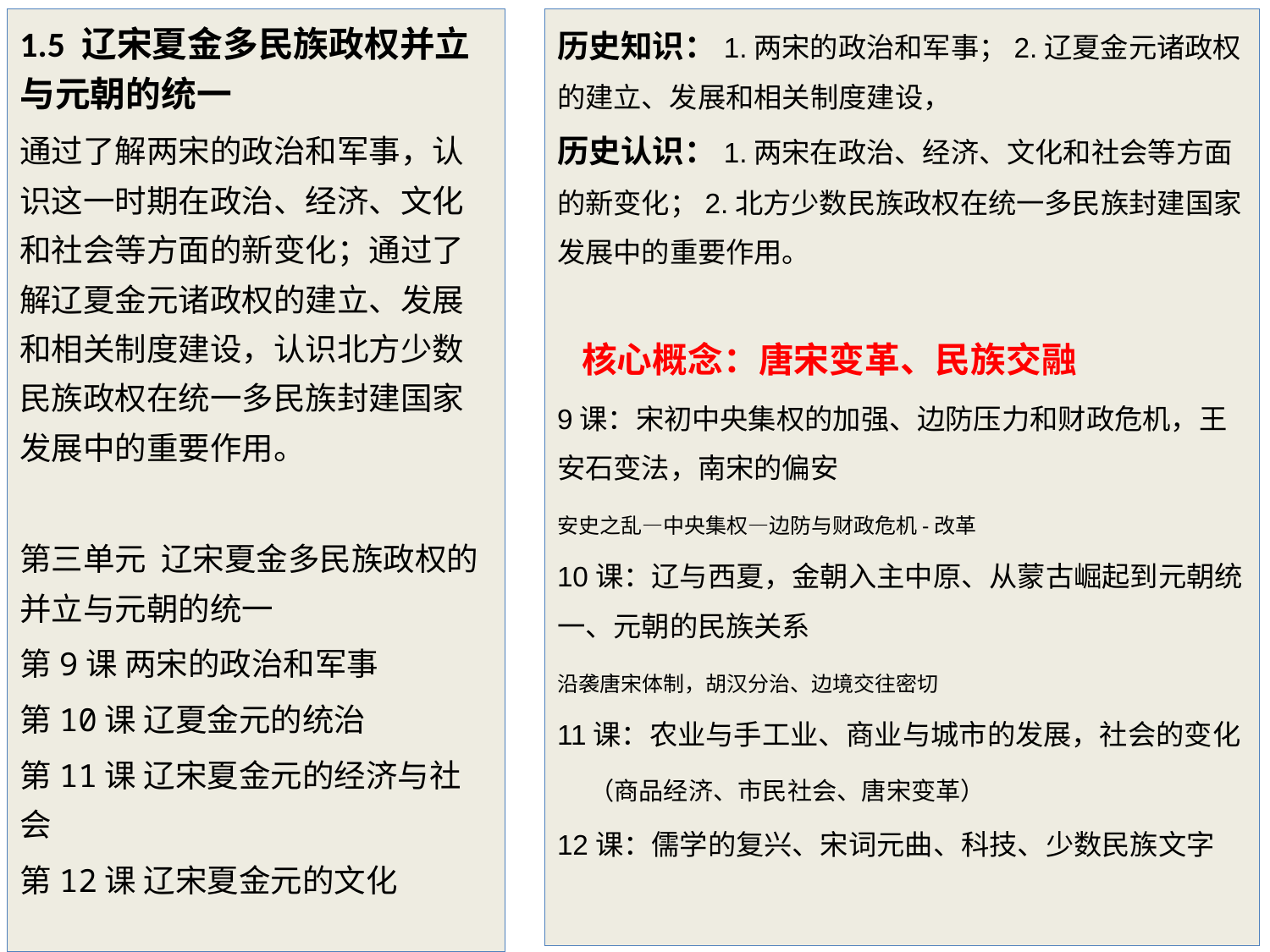

1.5 辽宋夏金多民族政权并立与元朝的统一
通过了解两宋的政治和军事，认识这一时期在政治、经济、文化和社会等方面的新变化；通过了解辽夏金元诸政权的建立、发展和相关制度建设，认识北方少数民族政权在统一多民族封建国家发展中的重要作用。

第三单元  辽宋夏金多民族政权的并立与元朝的统一
第9课 两宋的政治和军事
第10课 辽夏金元的统治
第11课 辽宋夏金元的经济与社会
第12课 辽宋夏金元的文化
历史知识：1.两宋的政治和军事；2.辽夏金元诸政权的建立、发展和相关制度建设，
历史认识：1.两宋在政治、经济、文化和社会等方面的新变化；2.北方少数民族政权在统一多民族封建国家发展中的重要作用。

  核心概念：唐宋变革、民族交融
9课：宋初中央集权的加强、边防压力和财政危机，王安石变法，南宋的偏安
安史之乱—中央集权—边防与财政危机-改革
10课：辽与西夏，金朝入主中原、从蒙古崛起到元朝统一、元朝的民族关系
沿袭唐宋体制，胡汉分治、边境交往密切
11课：农业与手工业、商业与城市的发展，社会的变化
    （商品经济、市民社会、唐宋变革）
12课：儒学的复兴、宋词元曲、科技、少数民族文字